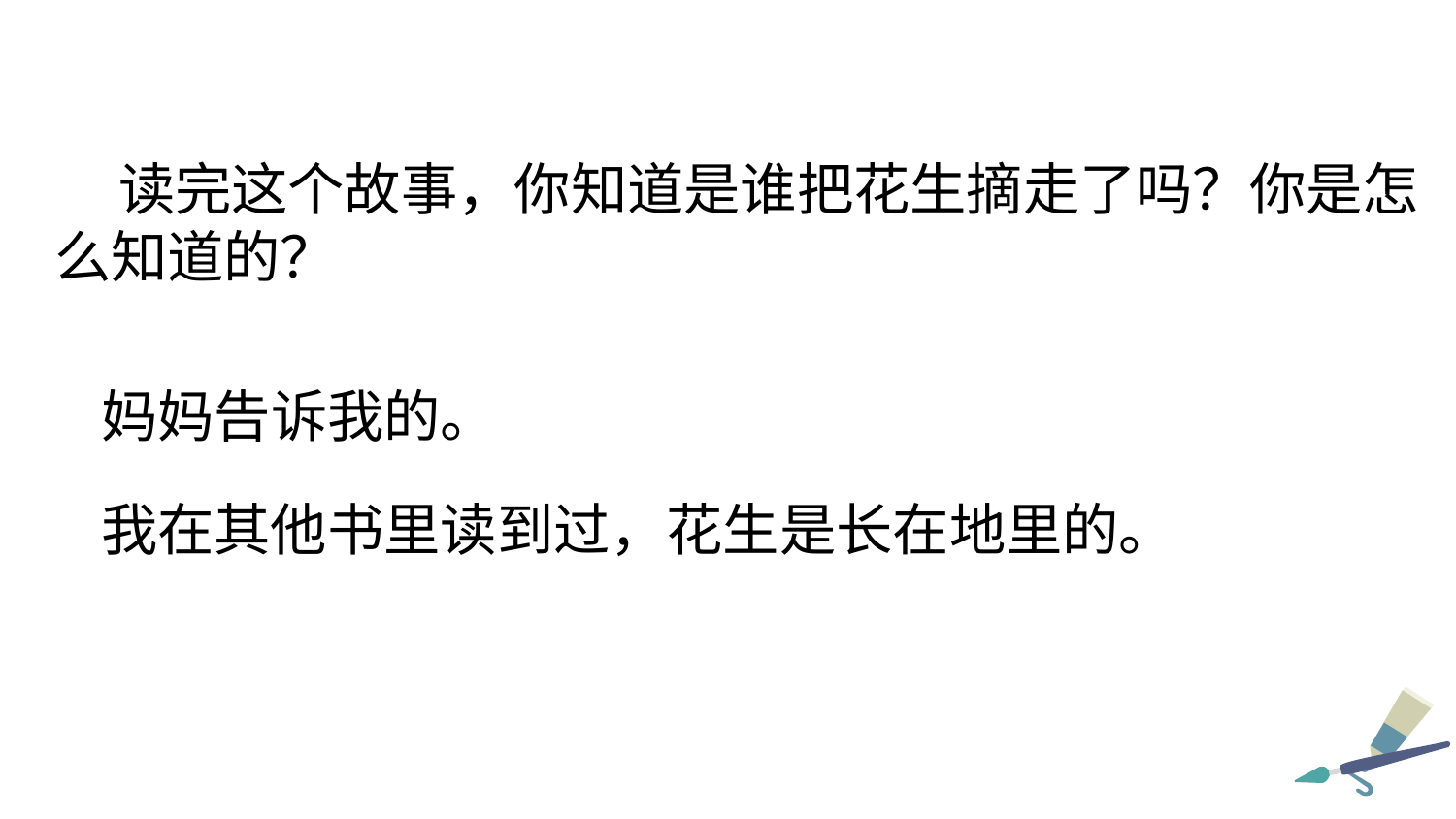

读完这个故事，你知道是谁把花生摘走了吗？你是怎么知道的？
    妈妈告诉我的。
    我在其他书里读到过，花生是长在地里的。